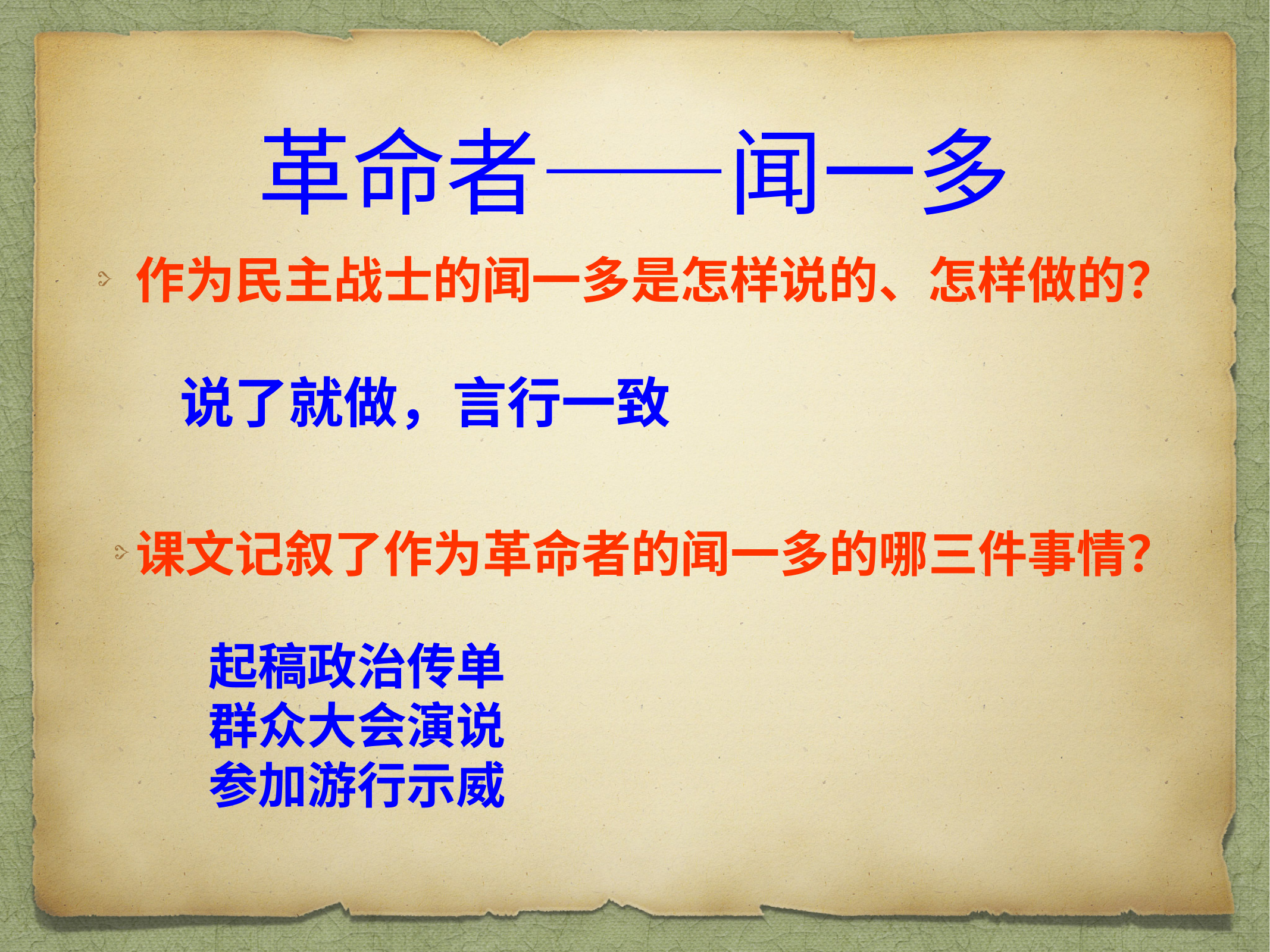

# 革命者——闻一多
作为民主战士的闻一多是怎样说的、怎样做的？

    说了就做，言行一致
课文记叙了作为革命者的闻一多的哪三件事情？
起稿政治传单
群众大会演说
参加游行示威